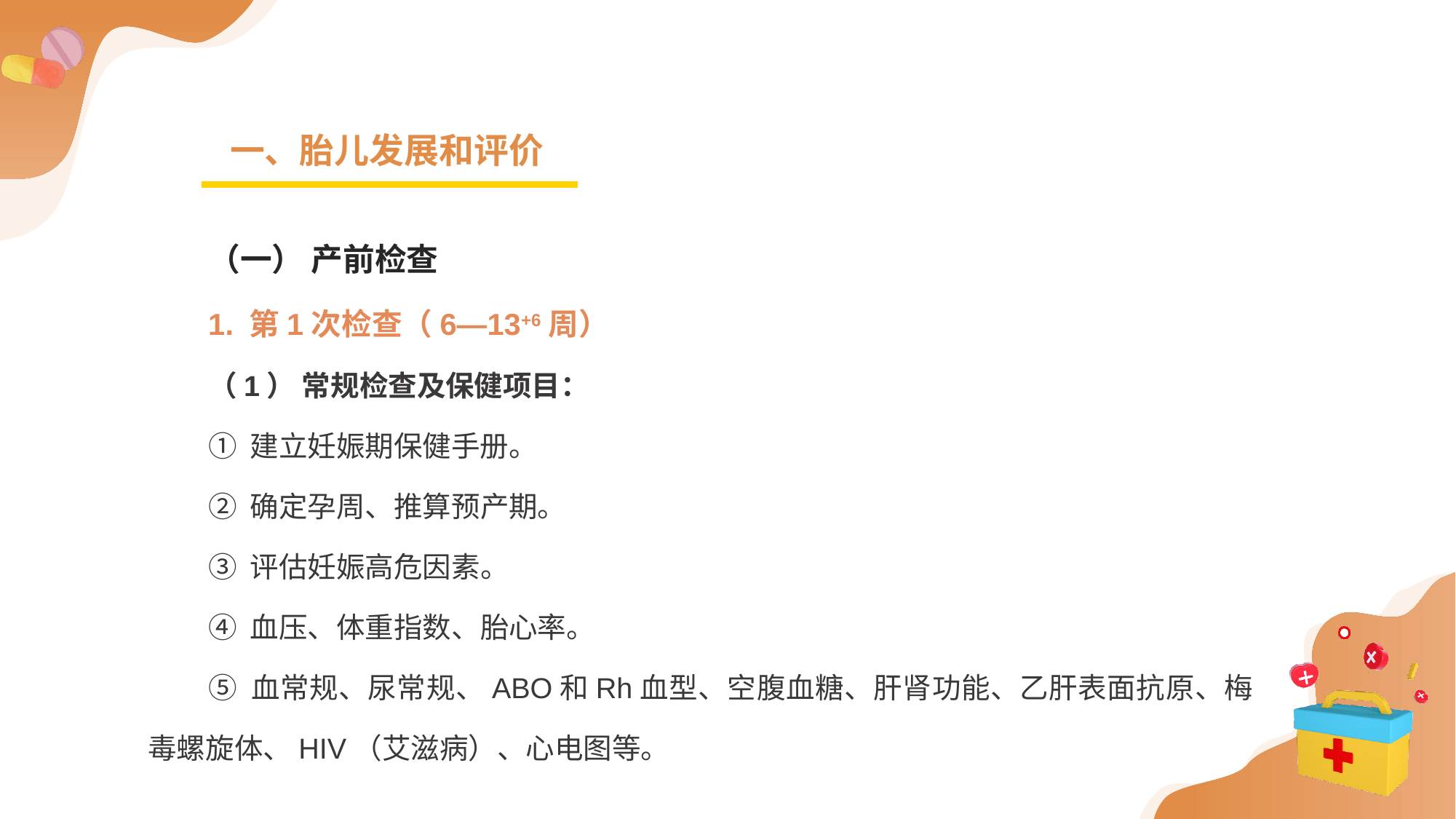

一、胎儿发展和评价
（一） 产前检查
1. 第1次检查（6—13+6周）
（1） 常规检查及保健项目：
① 建立妊娠期保健手册。
② 确定孕周、推算预产期。
③ 评估妊娠高危因素。
④ 血压、体重指数、胎心率。
⑤ 血常规、尿常规、ABO和Rh血型、空腹血糖、肝肾功能、乙肝表面抗原、梅毒螺旋体、HIV（艾滋病）、心电图等。